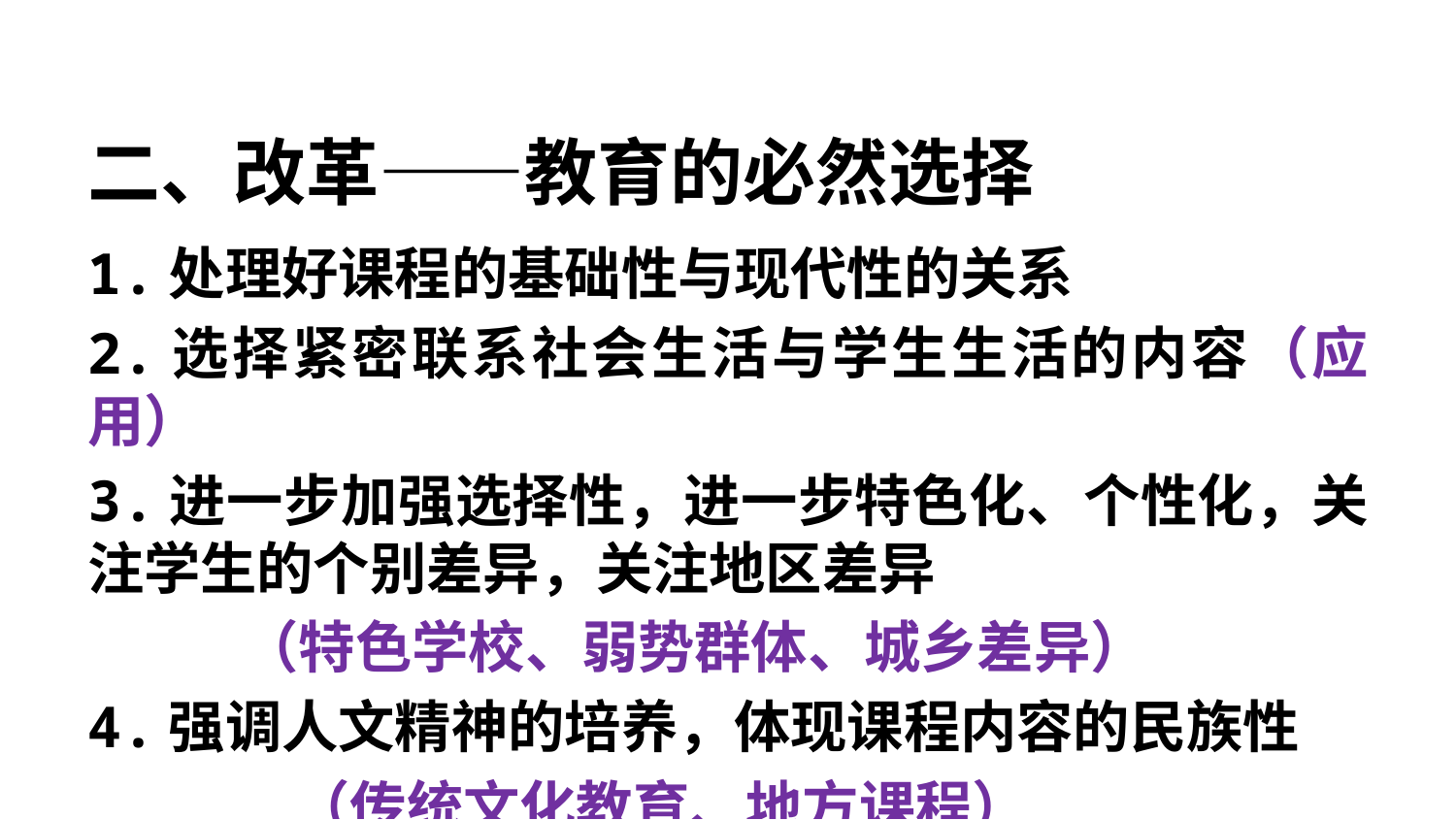

#
二、改革——教育的必然选择
1.处理好课程的基础性与现代性的关系
2.选择紧密联系社会生活与学生生活的内容（应用）
3.进一步加强选择性，进一步特色化、个性化，关注学生的个别差异，关注地区差异
           （特色学校、弱势群体、城乡差异）
4.强调人文精神的培养，体现课程内容的民族性
               （传统文化教育、地方课程）